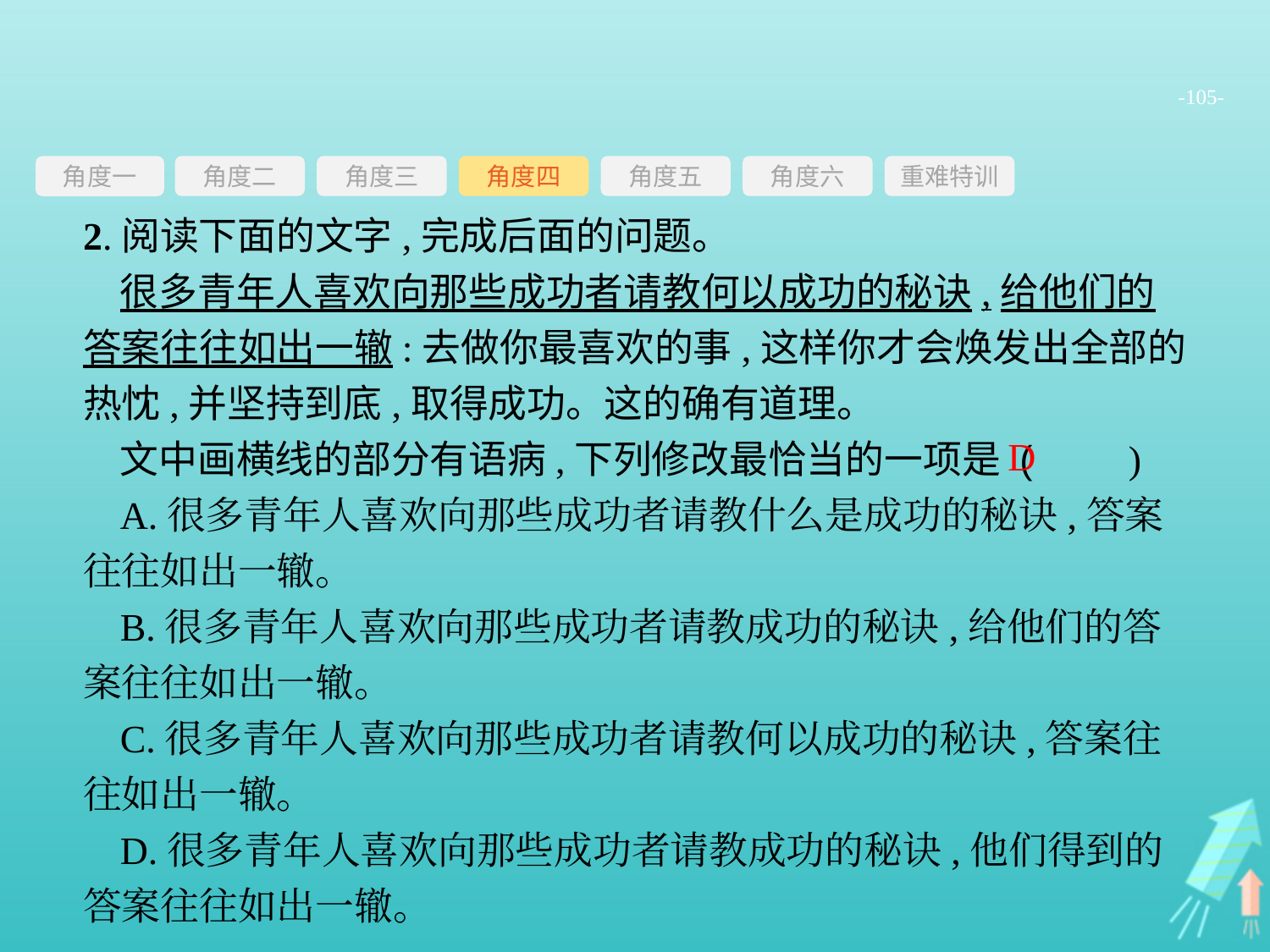

-105-
角度三
角度四
角度五
角度六
重难特训
角度二
角度一
2.阅读下面的文字,完成后面的问题。
很多青年人喜欢向那些成功者请教何以成功的秘诀,给他们的答案往往如出一辙:去做你最喜欢的事,这样你才会焕发出全部的热忱,并坚持到底,取得成功。这的确有道理。
文中画横线的部分有语病,下列修改最恰当的一项是 (　　)
A.很多青年人喜欢向那些成功者请教什么是成功的秘诀,答案往往如出一辙。
B.很多青年人喜欢向那些成功者请教成功的秘诀,给他们的答案往往如出一辙。
C.很多青年人喜欢向那些成功者请教何以成功的秘诀,答案往往如出一辙。
D.很多青年人喜欢向那些成功者请教成功的秘诀,他们得到的答案往往如出一辙。
D